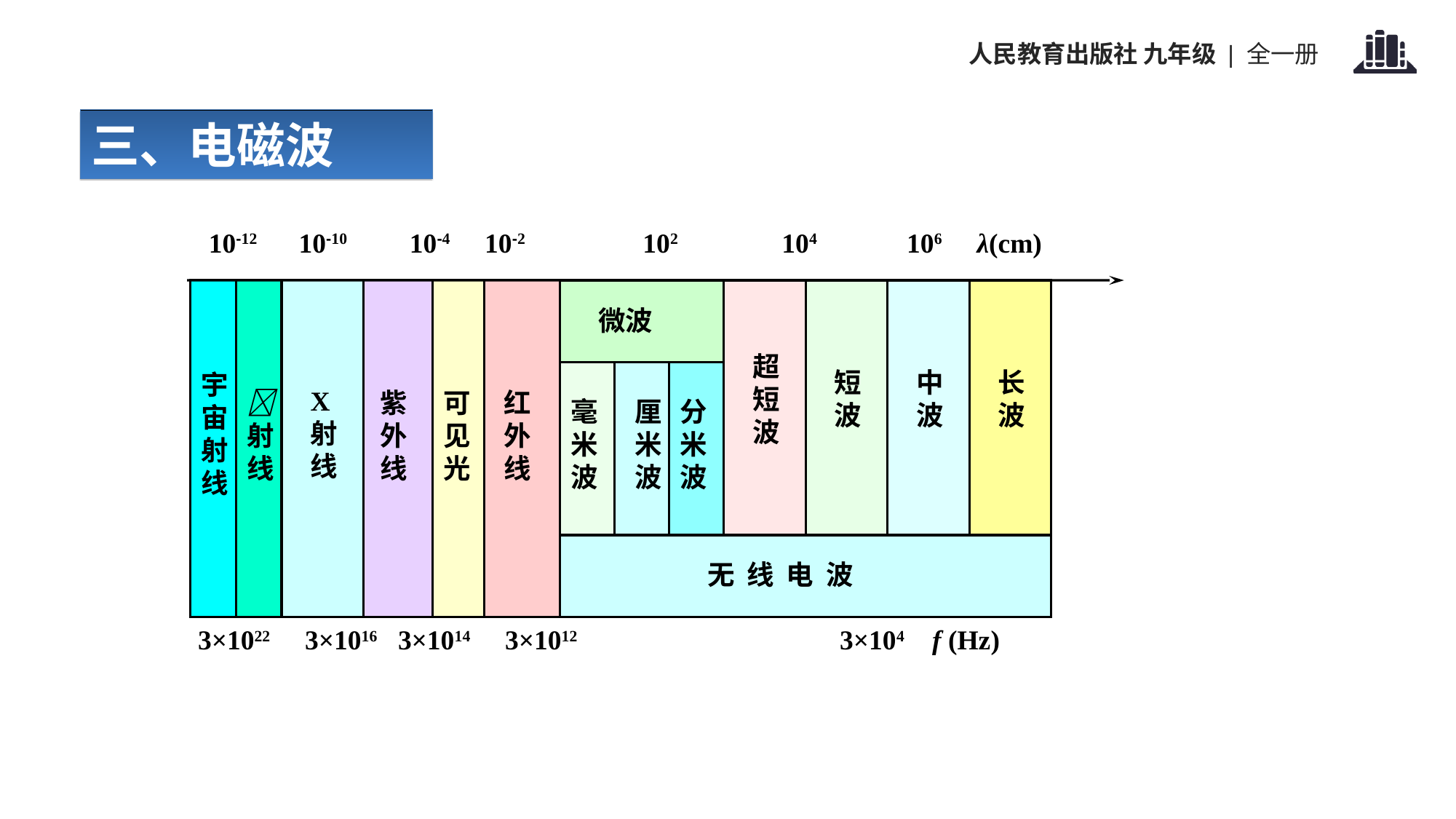

三、电磁波
10-12      10-10         10-4     10-2                 102               104             106     λ(cm)

宇宙射线

γ射线

X射线

紫外线

可见光

红外线

微波

超短波

短波

中波

长波

毫米波

厘米波

分米波

无  线  电  波
3×1022     3×1016   3×1014     3×1012                                      3×104    f (Hz)